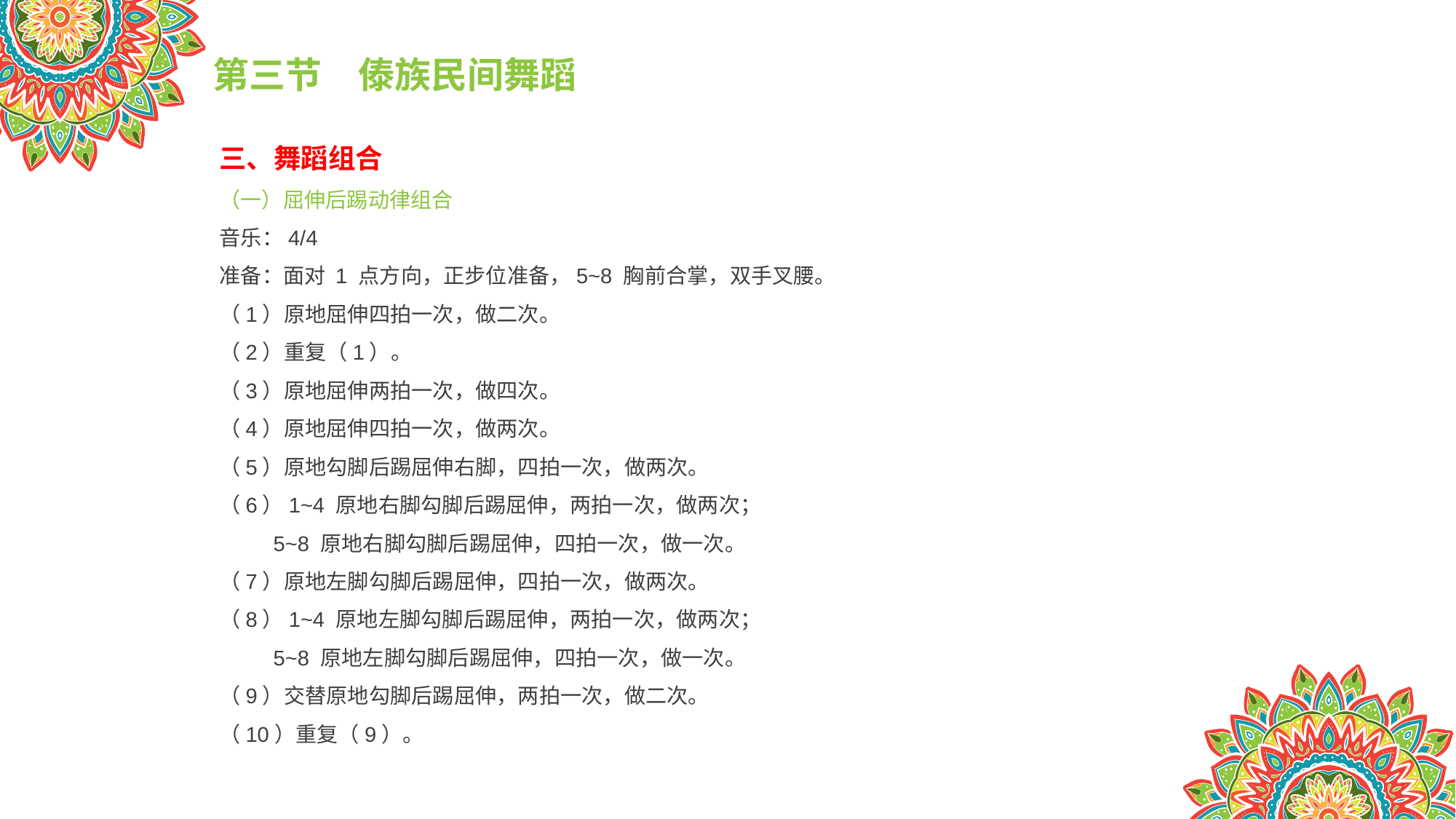

第三节　傣族民间舞蹈
三、舞蹈组合
（一）屈伸后踢动律组合
音乐：4/4
准备：面对 1 点方向，正步位准备，5~8 胸前合掌，双手叉腰。
（1）原地屈伸四拍一次，做二次。
（2）重复（1）。
（3）原地屈伸两拍一次，做四次。
（4）原地屈伸四拍一次，做两次。
（5）原地勾脚后踢屈伸右脚，四拍一次，做两次。
（6）1~4 原地右脚勾脚后踢屈伸，两拍一次，做两次；
         5~8 原地右脚勾脚后踢屈伸，四拍一次，做一次。
（7）原地左脚勾脚后踢屈伸，四拍一次，做两次。
（8）1~4 原地左脚勾脚后踢屈伸，两拍一次，做两次；
         5~8 原地左脚勾脚后踢屈伸，四拍一次，做一次。
（9）交替原地勾脚后踢屈伸，两拍一次，做二次。
（10）重复（9）。